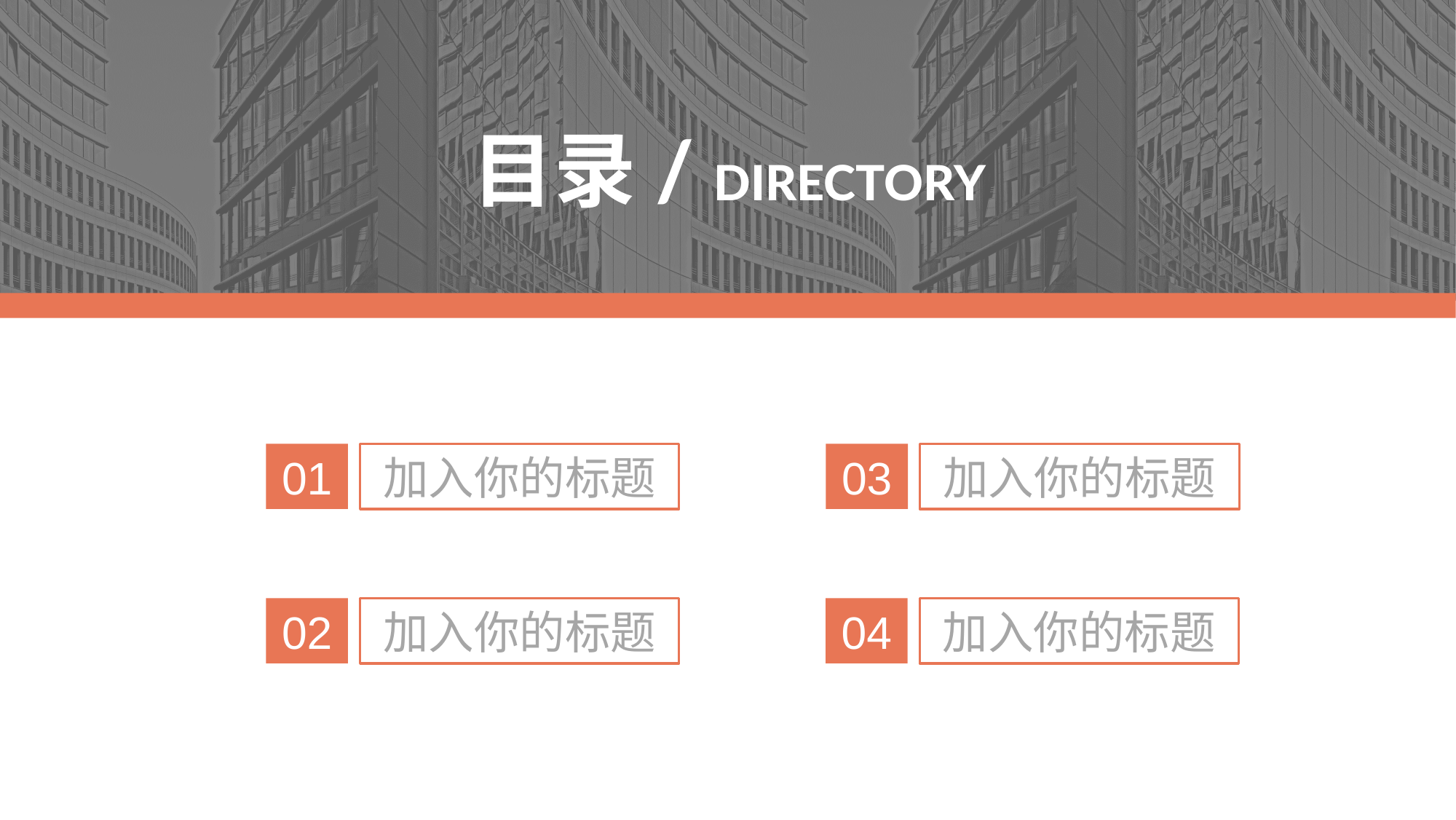

目录/ DIRECTORY

01
加入你的标题
03
加入你的标题
02
加入你的标题
04
加入你的标题